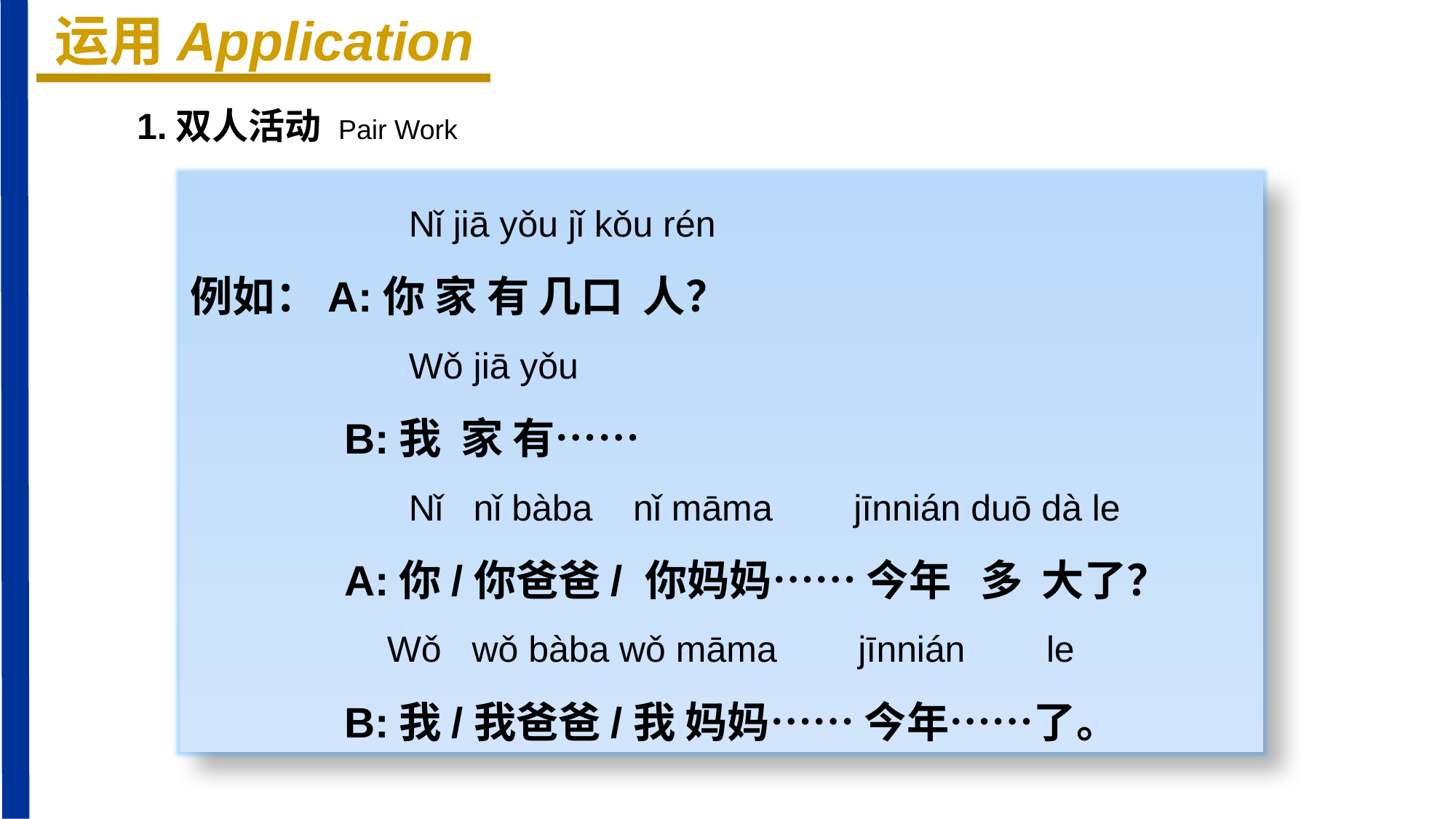

运用Application
1.双人活动 Pair Work
          Nǐ jiā yǒu jǐ kǒu rén
例如：A:你 家 有 几口  人？
          Wǒ jiā yǒu
             B:我  家 有……
          Nǐ   nǐ bàba    nǐ māma        jīnnián duō dà le
             A:你/你爸爸/ 你妈妈…… 今年   多  大了？
         Wǒ   wǒ bàba wǒ māma        jīnnián        le
             B:我/我爸爸/我 妈妈…… 今年……了。